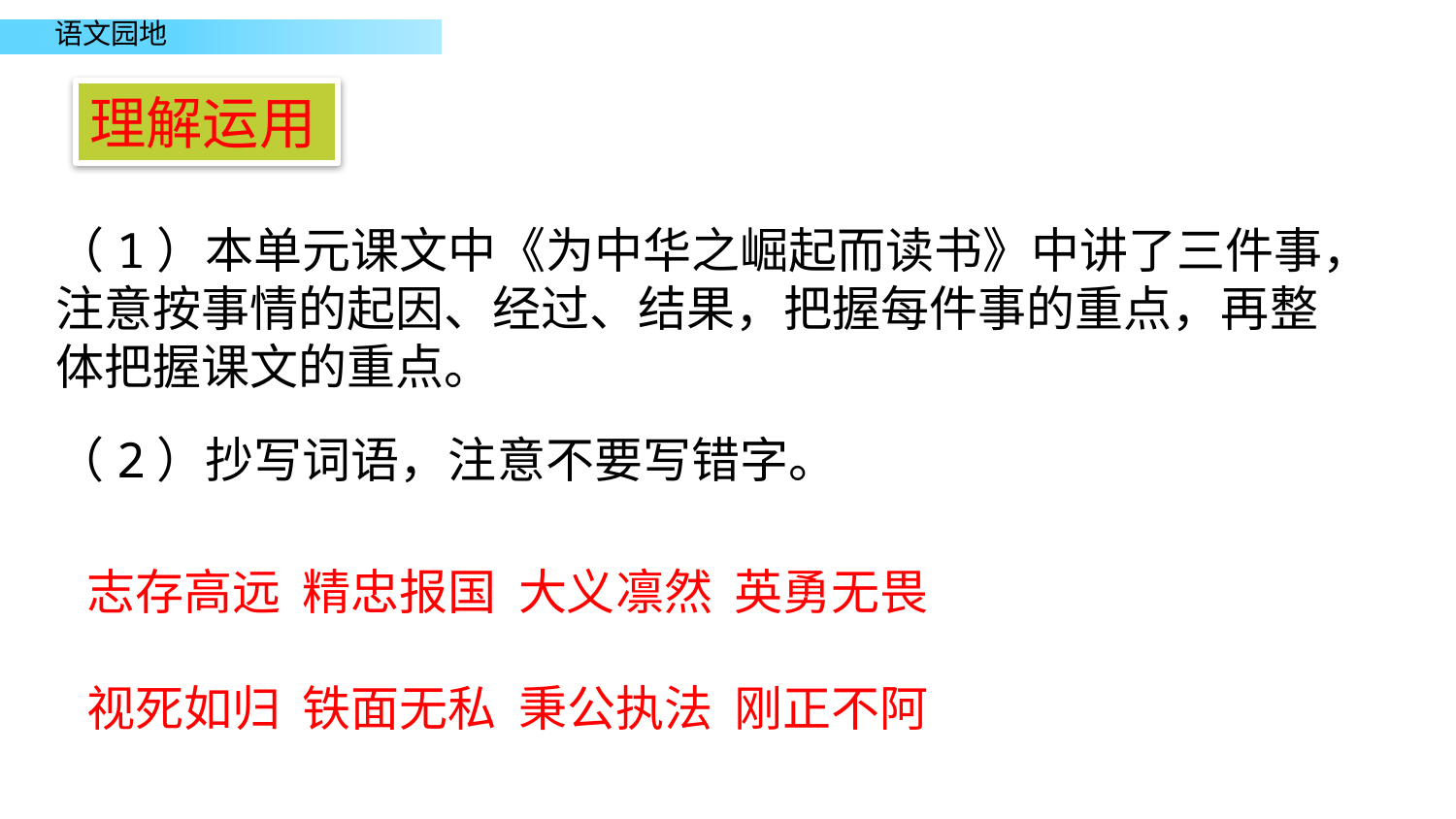

理解运用
（1）本单元课文中《为中华之崛起而读书》中讲了三件事，注意按事情的起因、经过、结果，把握每件事的重点，再整体把握课文的重点。
（2）抄写词语，注意不要写错字。
志存高远  精忠报国  大义凛然  英勇无畏
视死如归  铁面无私  秉公执法  刚正不阿